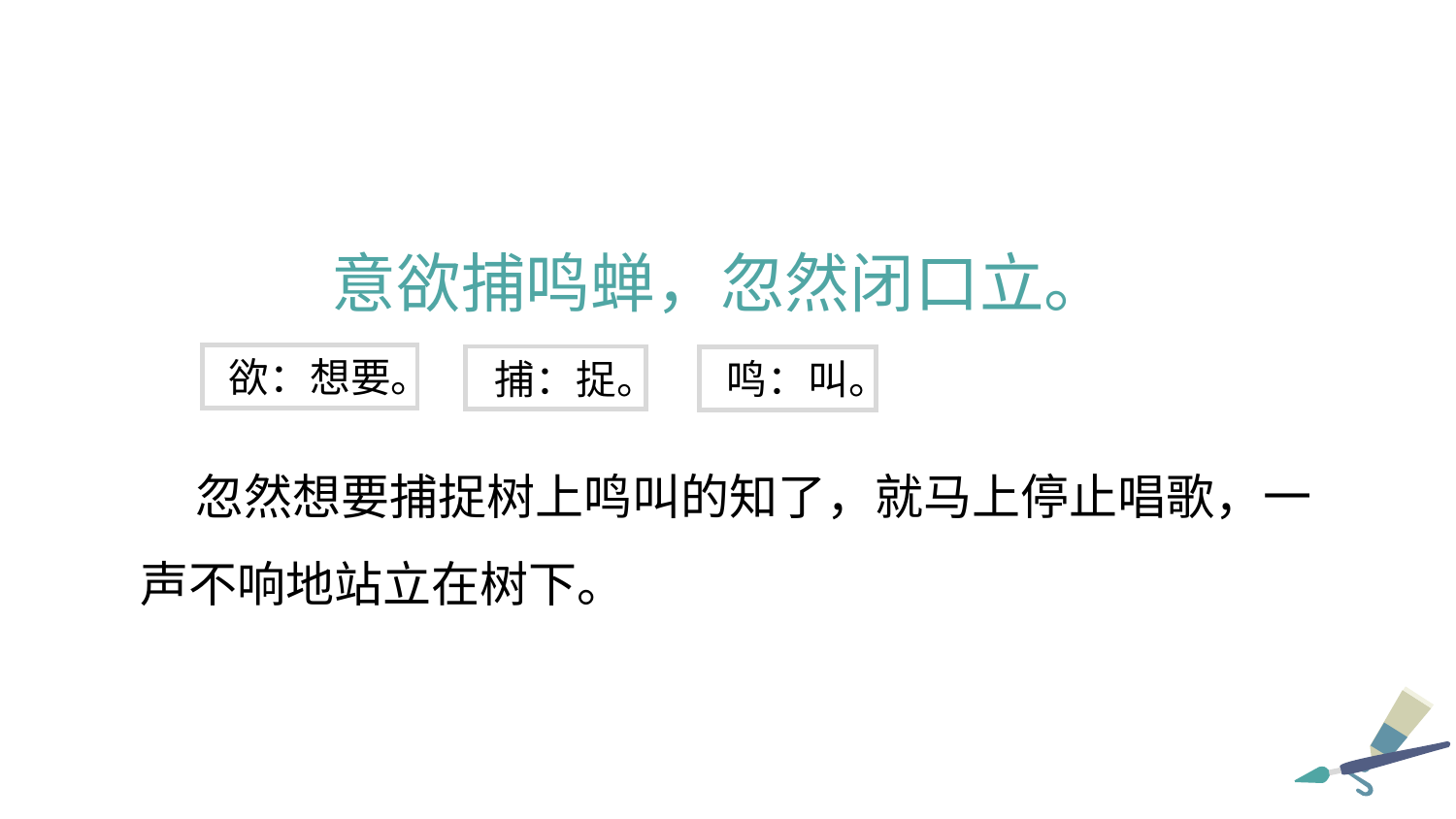

意欲捕鸣蝉，忽然闭口立。
欲：想要。
捕：捉。
鸣：叫。
    忽然想要捕捉树上鸣叫的知了，就马上停止唱歌，一声不响地站立在树下。